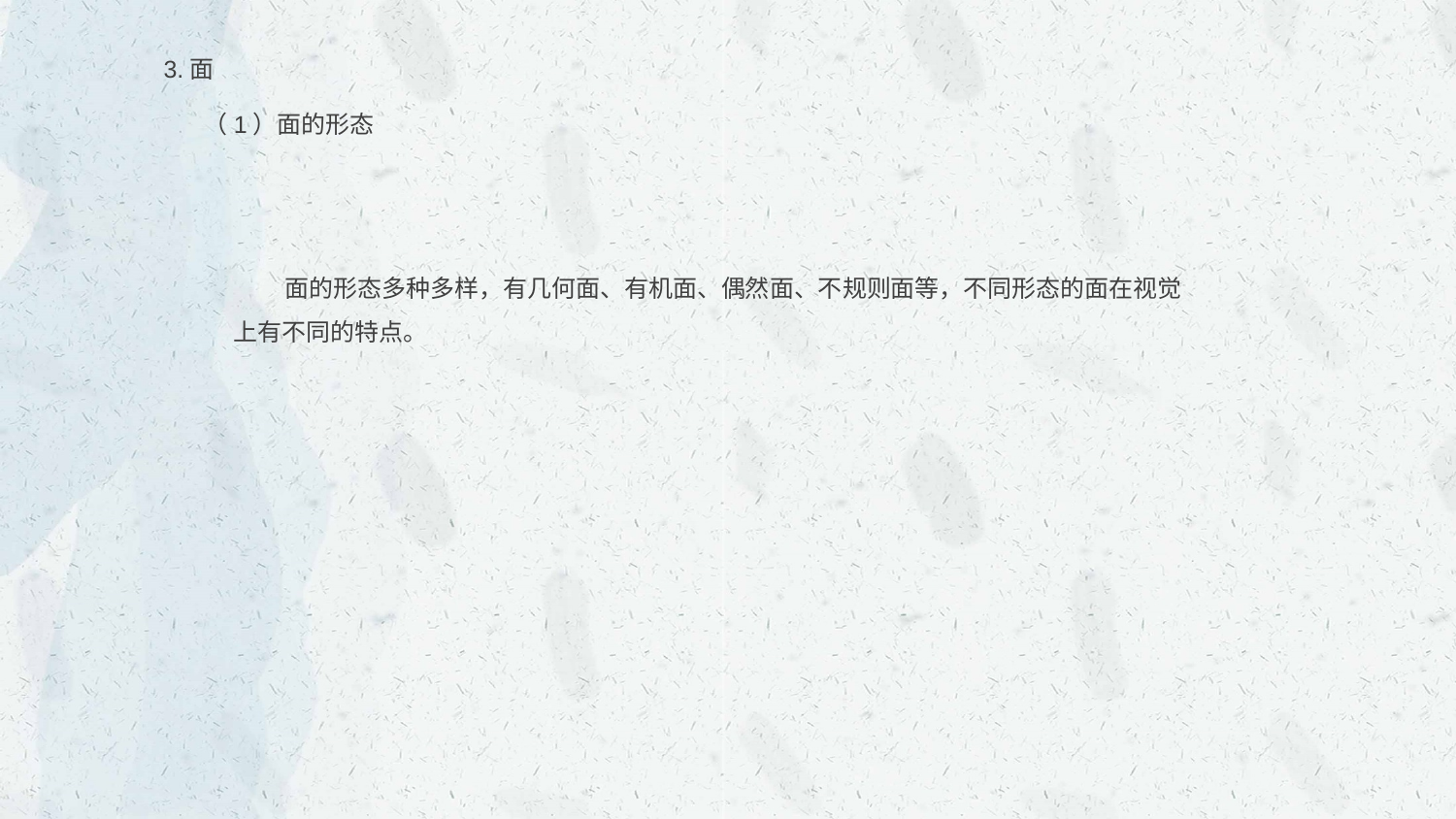

3.面
（1）面的形态
面的形态多种多样，有几何面、有机面、偶然面、不规则面等，不同形态的面在视觉上有不同的特点。